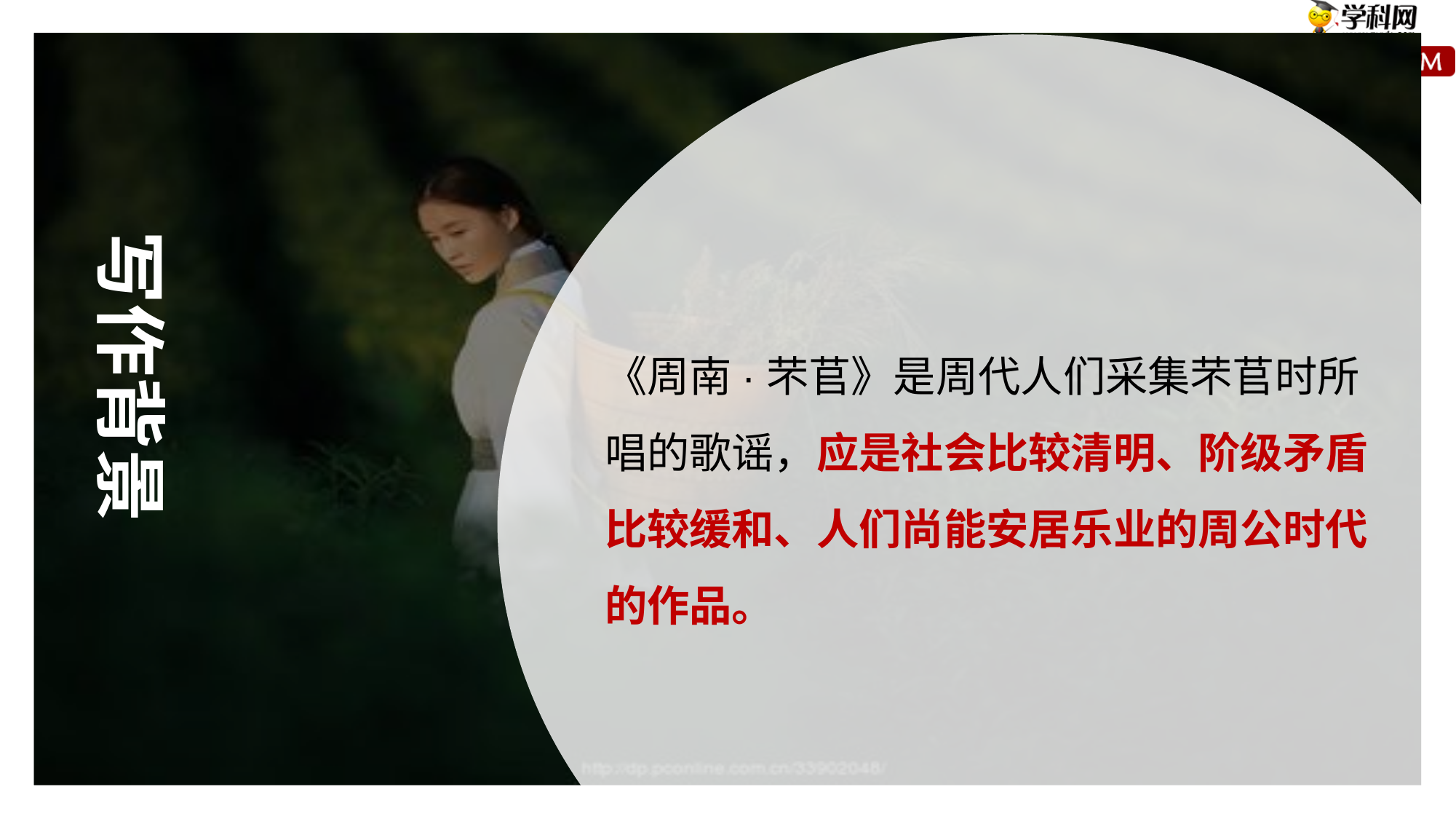

写作背景

《周南·芣苢》是周代人们采集芣苢时所唱的歌谣，应是社会比较清明、阶级矛盾比较缓和、人们尚能安居乐业的周公时代的作品。